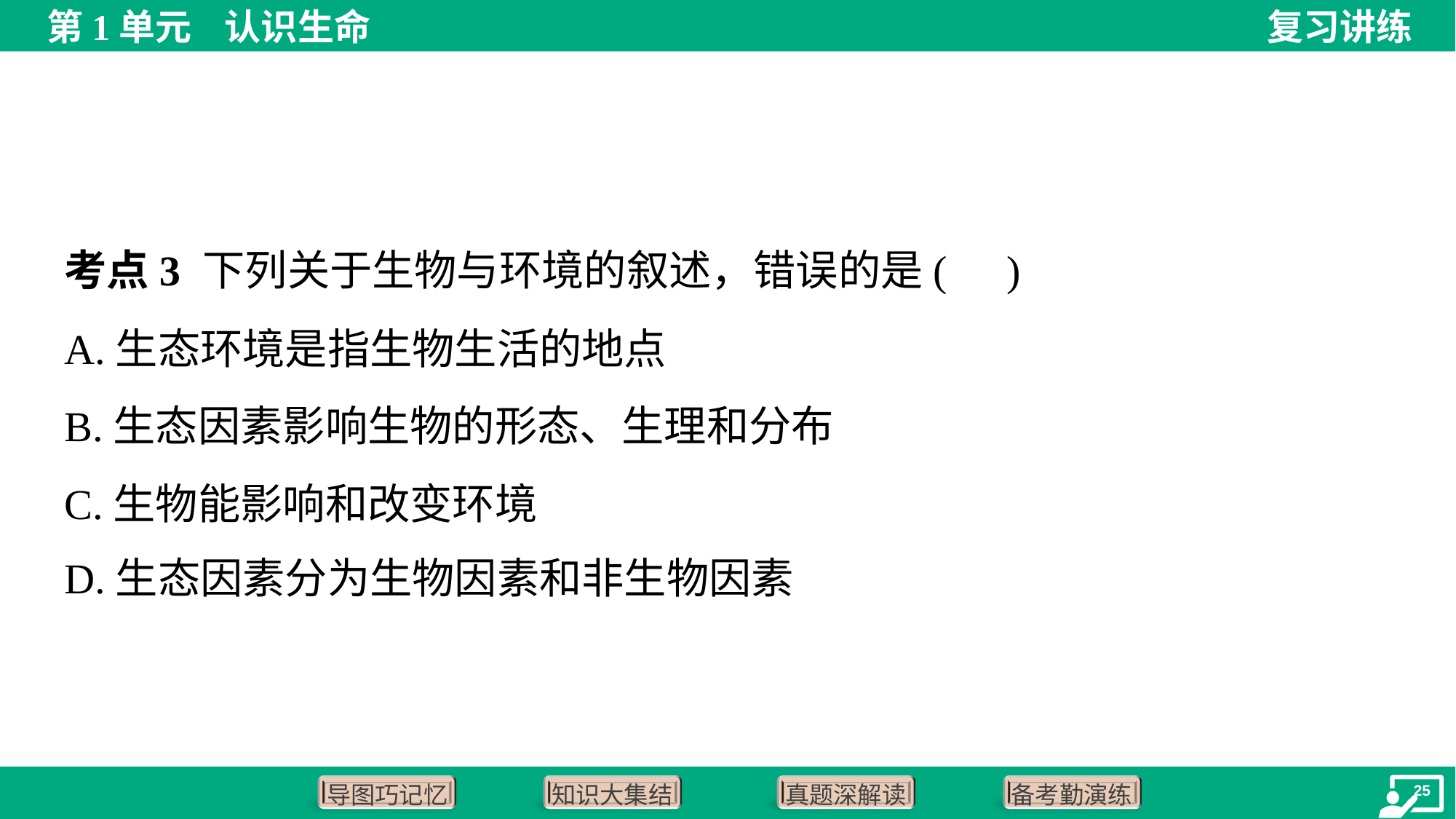

考点3 下列关于生物与环境的叙述，错误的是(     )
A.生态环境是指生物生活的地点
B.生态因素影响生物的形态、生理和分布
C.生物能影响和改变环境
D.生态因素分为生物因素和非生物因素